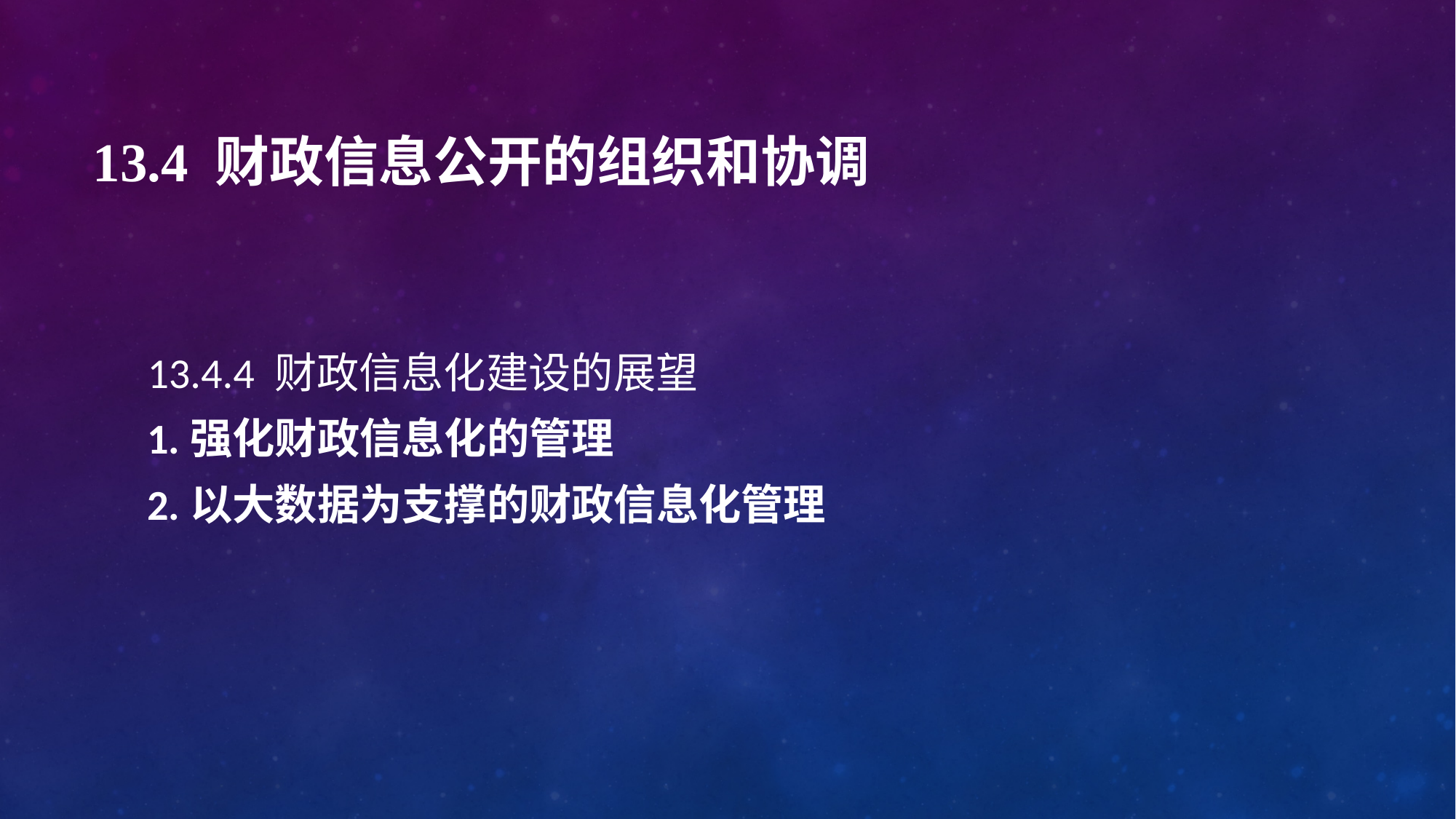

# 13.4 财政信息公开的组织和协调
13.4.4 财政信息化建设的展望
1.强化财政信息化的管理
2.以大数据为支撑的财政信息化管理